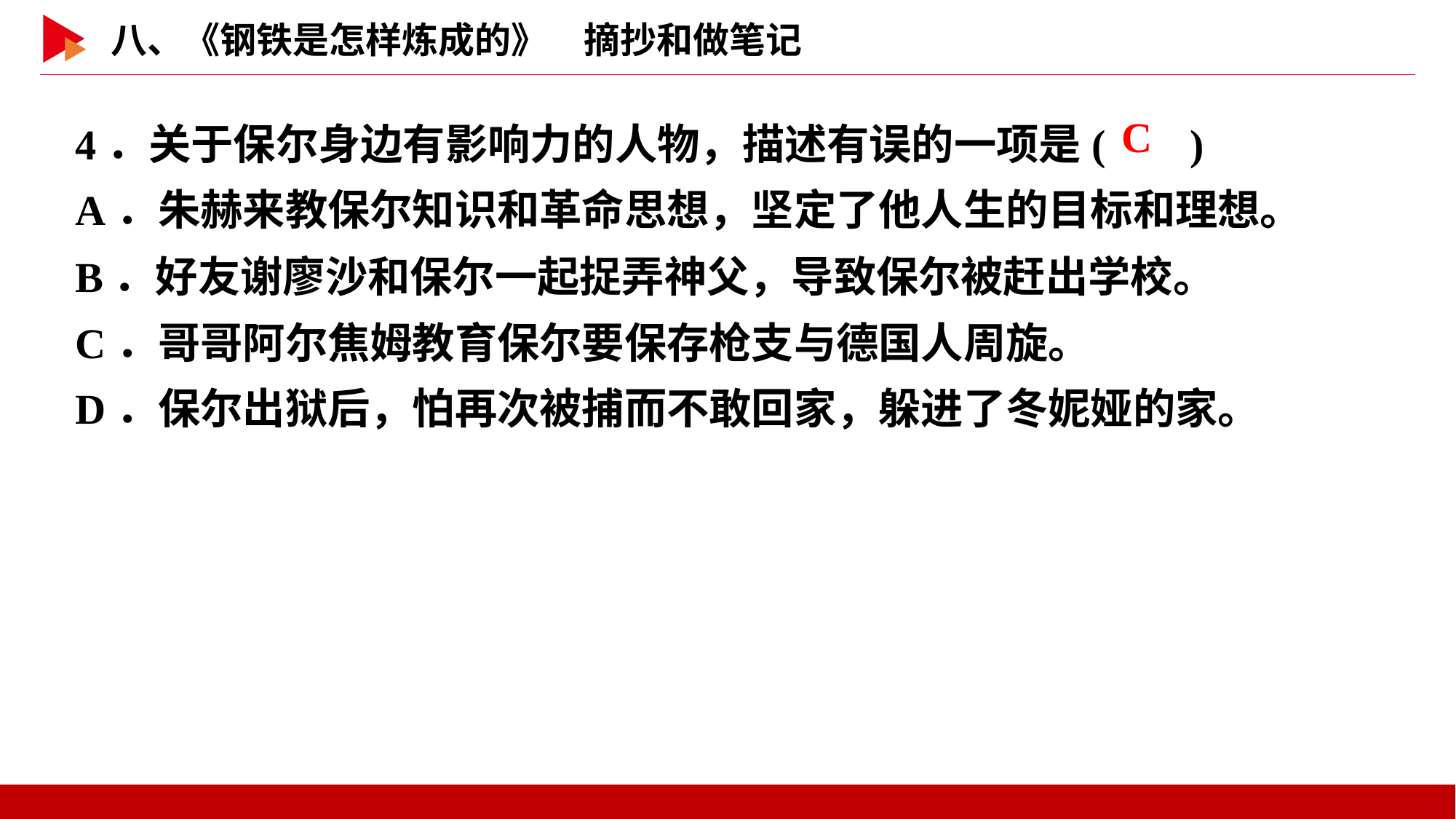

4．关于保尔身边有影响力的人物，描述有误的一项是(        )
A．朱赫来教保尔知识和革命思想，坚定了他人生的目标和理想。
B．好友谢廖沙和保尔一起捉弄神父，导致保尔被赶出学校。
C．哥哥阿尔焦姆教育保尔要保存枪支与德国人周旋。
D．保尔出狱后，怕再次被捕而不敢回家，躲进了冬妮娅的家。
   C